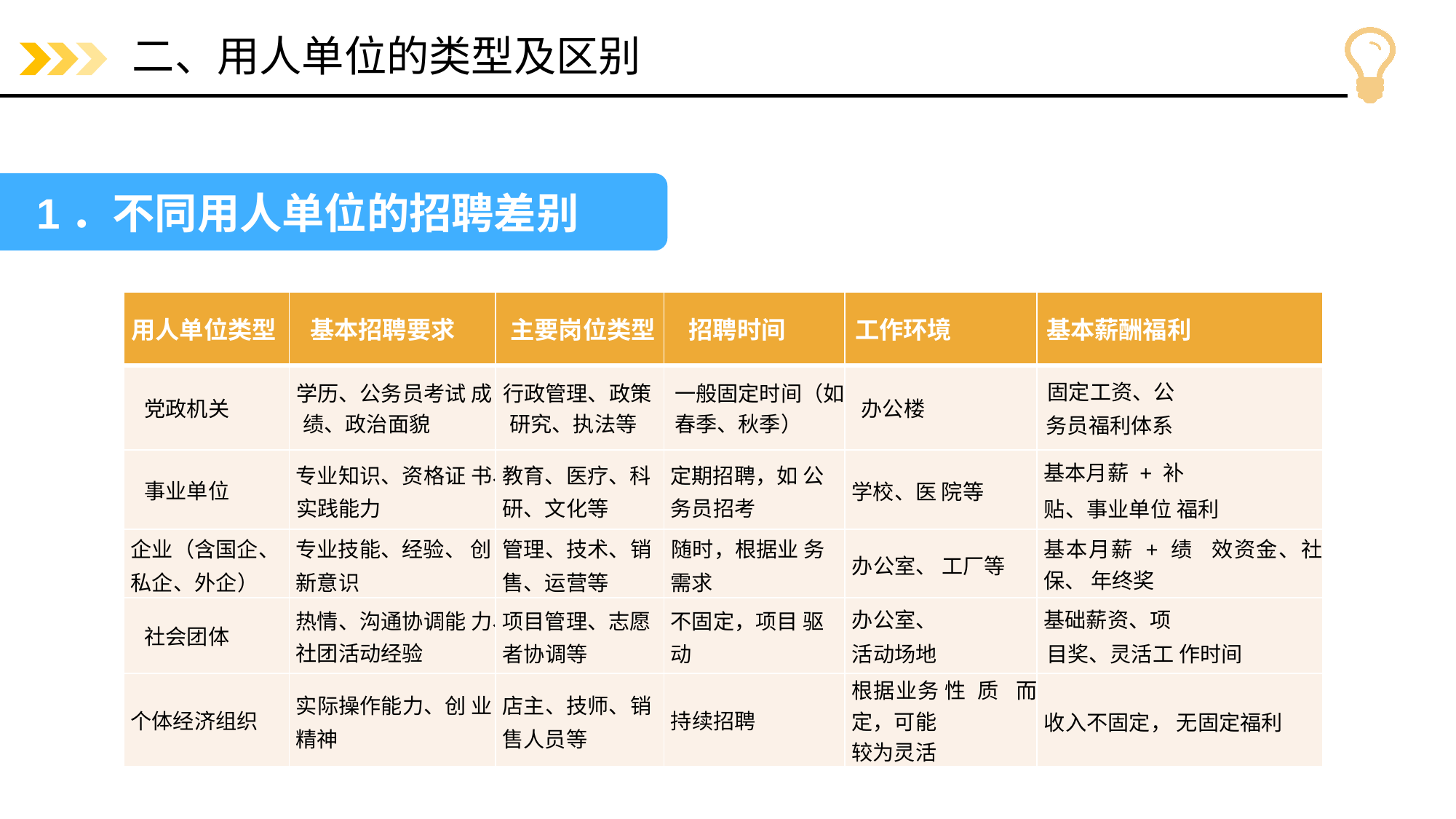

10
# 二、用人单位的类型及区别
1．不同用人单位的招聘差别
| 用人单位类型 | 基本招聘要求 | 主要岗位类型 | 招聘时间 | 工作环境 | 基本薪酬福利 |
| --- | --- | --- | --- | --- | --- |
| 党政机关 | 学历、公务员考试 成绩、政治面貌 | 行政管理、政策 研究、执法等 | 一般固定时间（如春季、秋季） | 办公楼 | 固定工资、公 务员福利体系 |
| 事业单位 | 专业知识、资格证 书、实践能力 | 教育、医疗、科 研、文化等 | 定期招聘，如 公务员招考 | 学校、医 院等 | 基本月薪 + 补 贴、事业单位 福利 |
| 企业（含国企、 私企、外企） | 专业技能、经验、 创新意识 | 管理、技术、销 售、运营等 | 随时，根据业 务需求 | 办公室、 工厂等 | 基本月薪 + 绩 效资金、社保、 年终奖 |
| 社会团体 | 热情、沟通协调能 力、社团活动经验 | 项目管理、志愿 者协调等 | 不固定，项目 驱动 | 办公室、 活动场地 | 基础薪资、项 目奖、灵活工 作时间 |
| 个体经济组织 | 实际操作能力、创 业精神 | 店主、技师、销 售人员等 | 持续招聘 | 根据业务 性 质 而 定，可能 较为灵活 | 收入不固定， 无固定福利 |